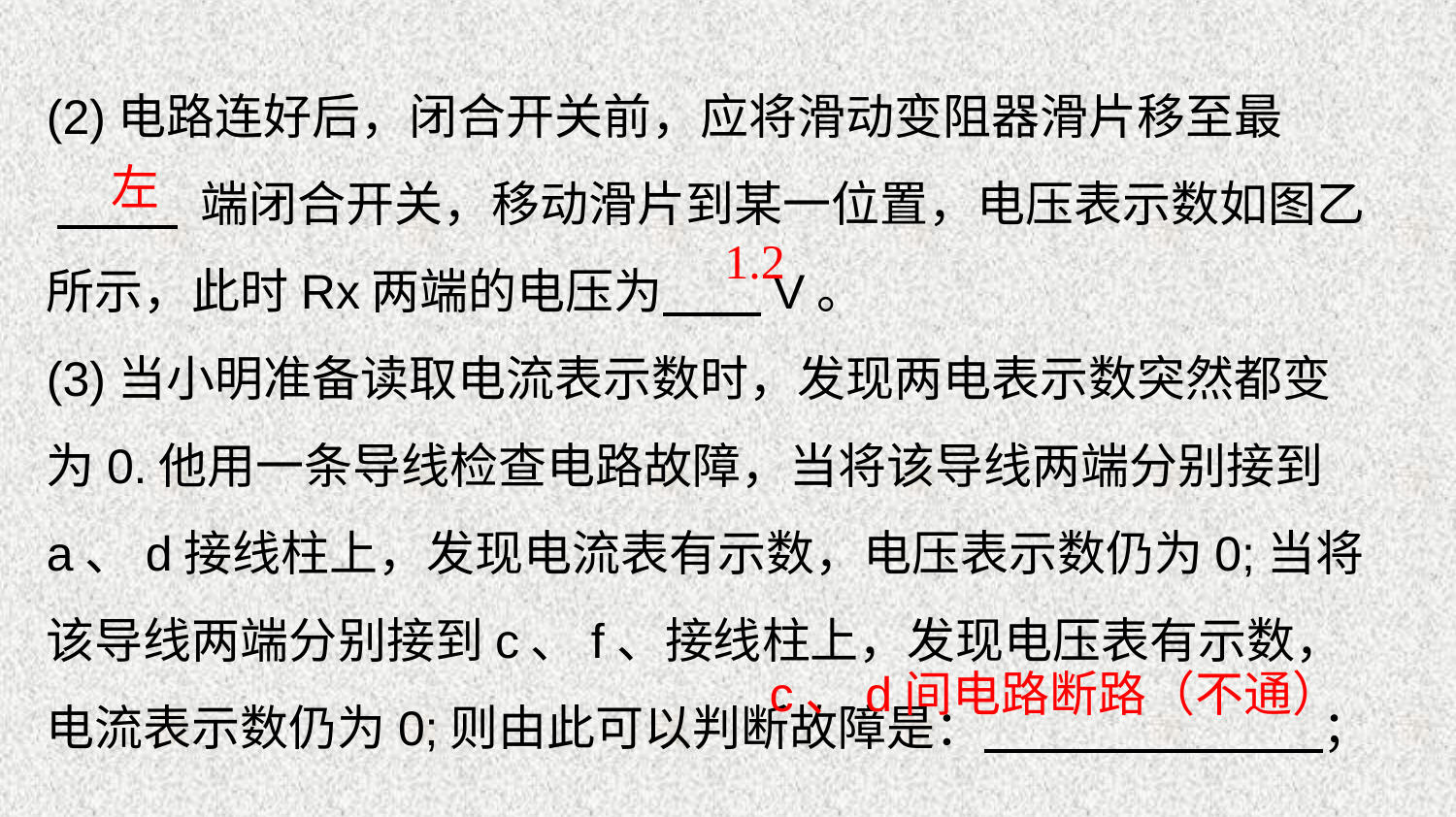

(2)电路连好后，闭合开关前，应将滑动变阻器滑片移至最
             端闭合开关，移动滑片到某一位置，电压表示数如图乙所示，此时Rx两端的电压为         V。
(3)当小明准备读取电流表示数时，发现两电表示数突然都变为0.他用一条导线检查电路故障，当将该导线两端分别接到a、d接线柱上，发现电流表有示数，电压表示数仍为0;当将该导线两端分别接到c、f、接线柱上，发现电压表有示数，电流表示数仍为0;则由此可以判断故障是：                               ；
左
1.2
c、d间电路断路（不通）